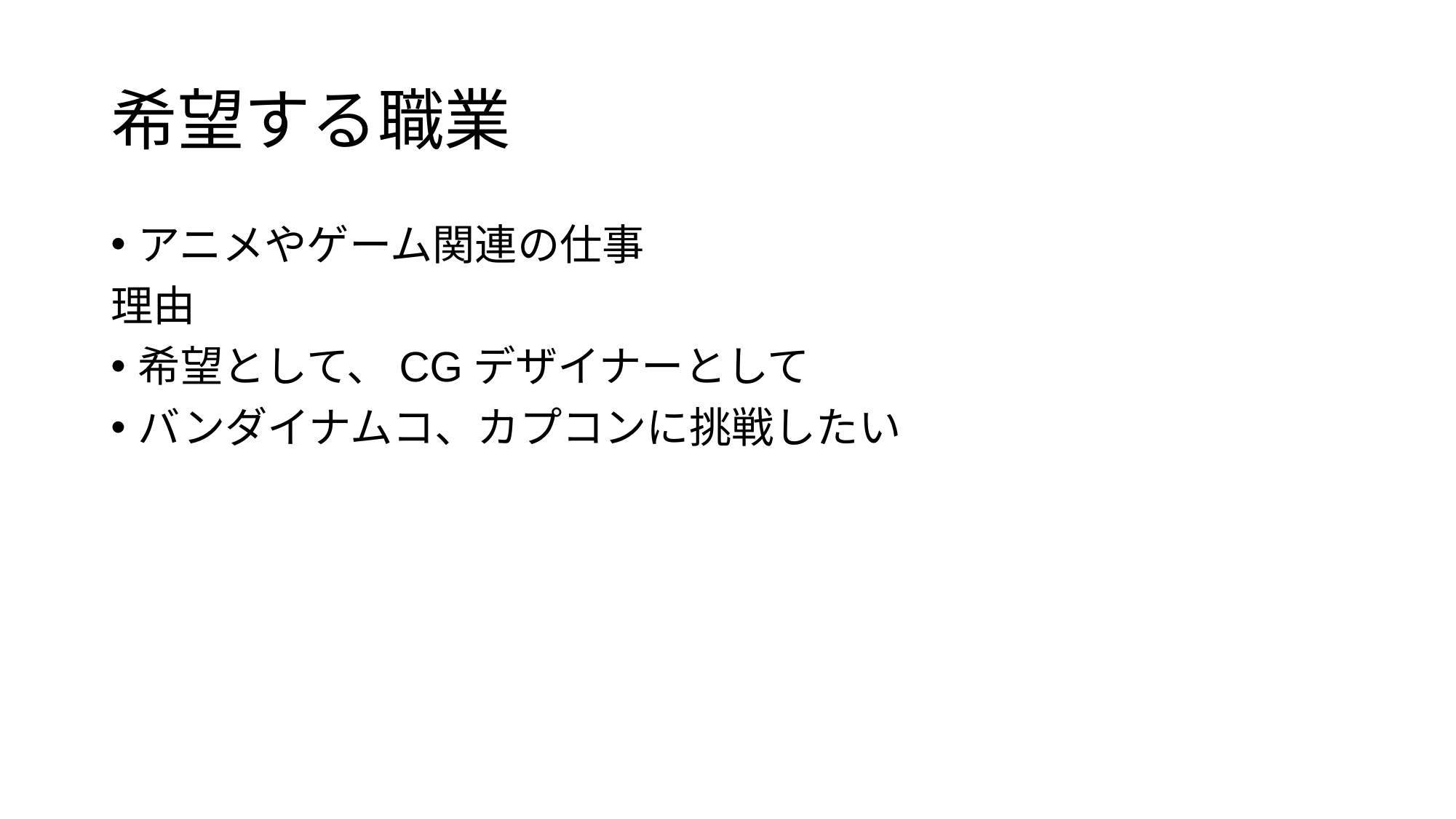

# 希望する職業
アニメやゲーム関連の仕事
理由
希望として、CGデザイナーとして
バンダイナムコ、カプコンに挑戦したい